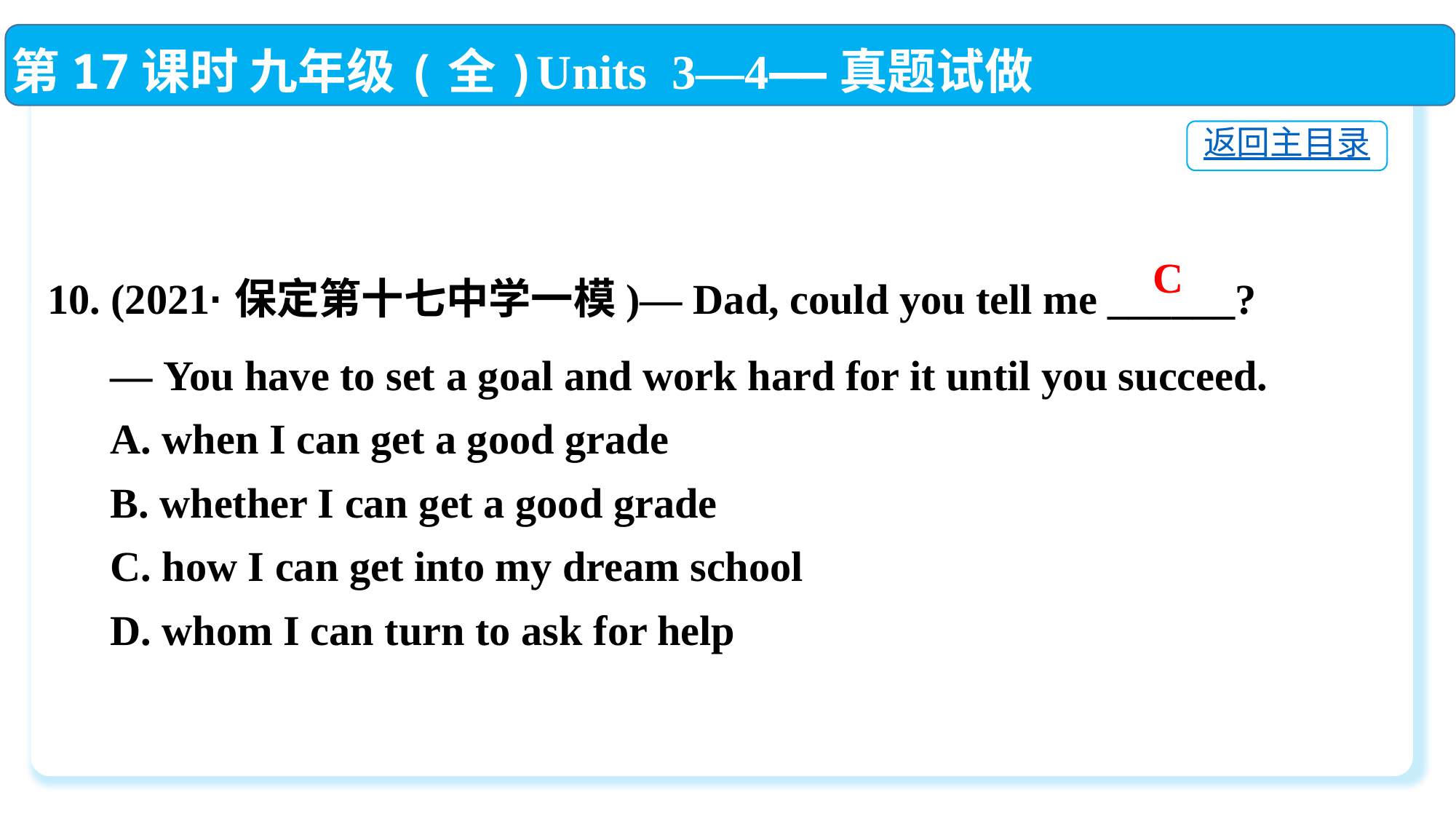

第17课时 九年级(全)Units  3—4——真题试做

10. (2021·保定第十七中学一模)— Dad, could you tell me ______?
      — You have to set a goal and work hard for it until you succeed.
      A. when I can get a good grade
      B. whether I can get a good grade
      C. how I can get into my dream school
      D. whom I can turn to ask for help

返回主目录
C